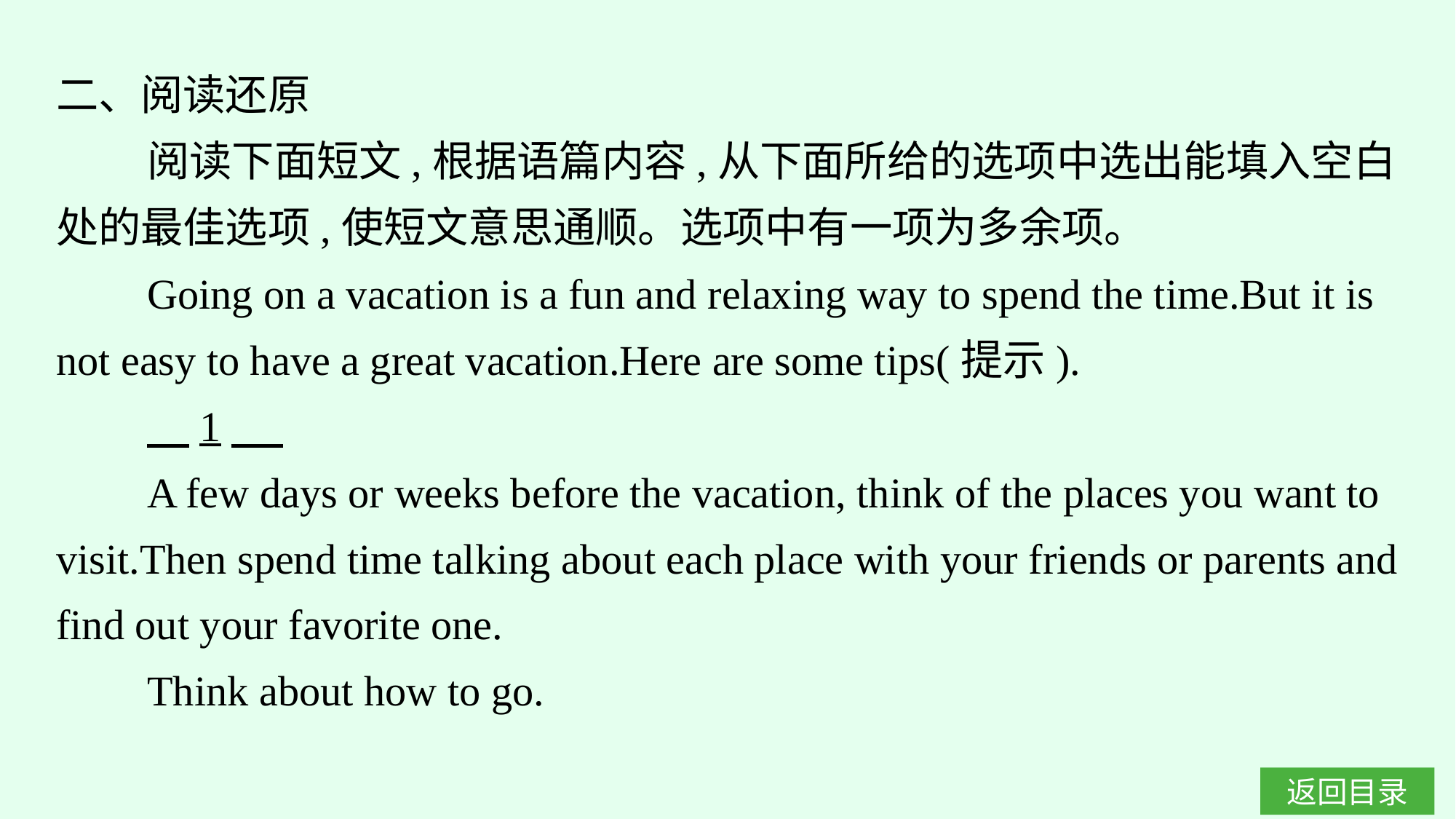

二、阅读还原
阅读下面短文,根据语篇内容,从下面所给的选项中选出能填入空白处的最佳选项,使短文意思通顺。选项中有一项为多余项。
Going on a vacation is a fun and relaxing way to spend the time.But it is not easy to have a great vacation.Here are some tips(提示).
　1
A few days or weeks before the vacation, think of the places you want to visit.Then spend time talking about each place with your friends or parents and find out your favorite one.
Think about how to go.